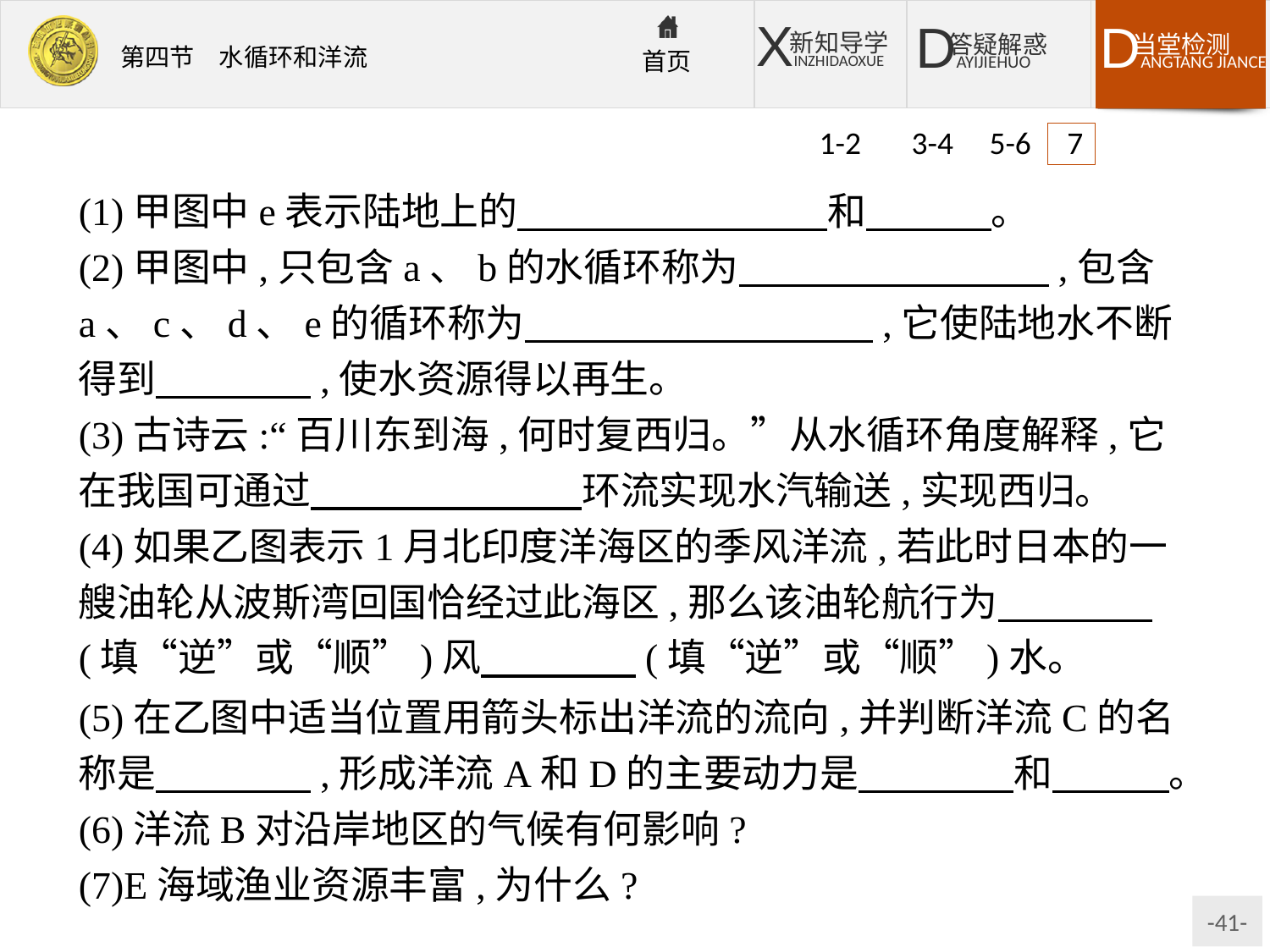

1-2       3-4     5-6     7

(1)甲图中e表示陆地上的　　　　　　　　和　 　　。
(2)甲图中,只包含a、b的水循环称为　　　　　　　　,包含a、c、d、e的循环称为　　　　　　　　　,它使陆地水不断得到　　　　,使水资源得以再生。
(3)古诗云:“百川东到海,何时复西归。”从水循环角度解释,它在我国可通过　　　　　　　环流实现水汽输送,实现西归。
(4)如果乙图表示1月北印度洋海区的季风洋流,若此时日本的一艘油轮从波斯湾回国恰经过此海区,那么该油轮航行为　　　　(填“逆”或“顺”)风　　　　(填“逆”或“顺”)水。
(5)在乙图中适当位置用箭头标出洋流的流向,并判断洋流C的名称是　　　　,形成洋流A和D的主要动力是　　　　和　         。
(6)洋流B对沿岸地区的气候有何影响?
(7)E海域渔业资源丰富,为什么?